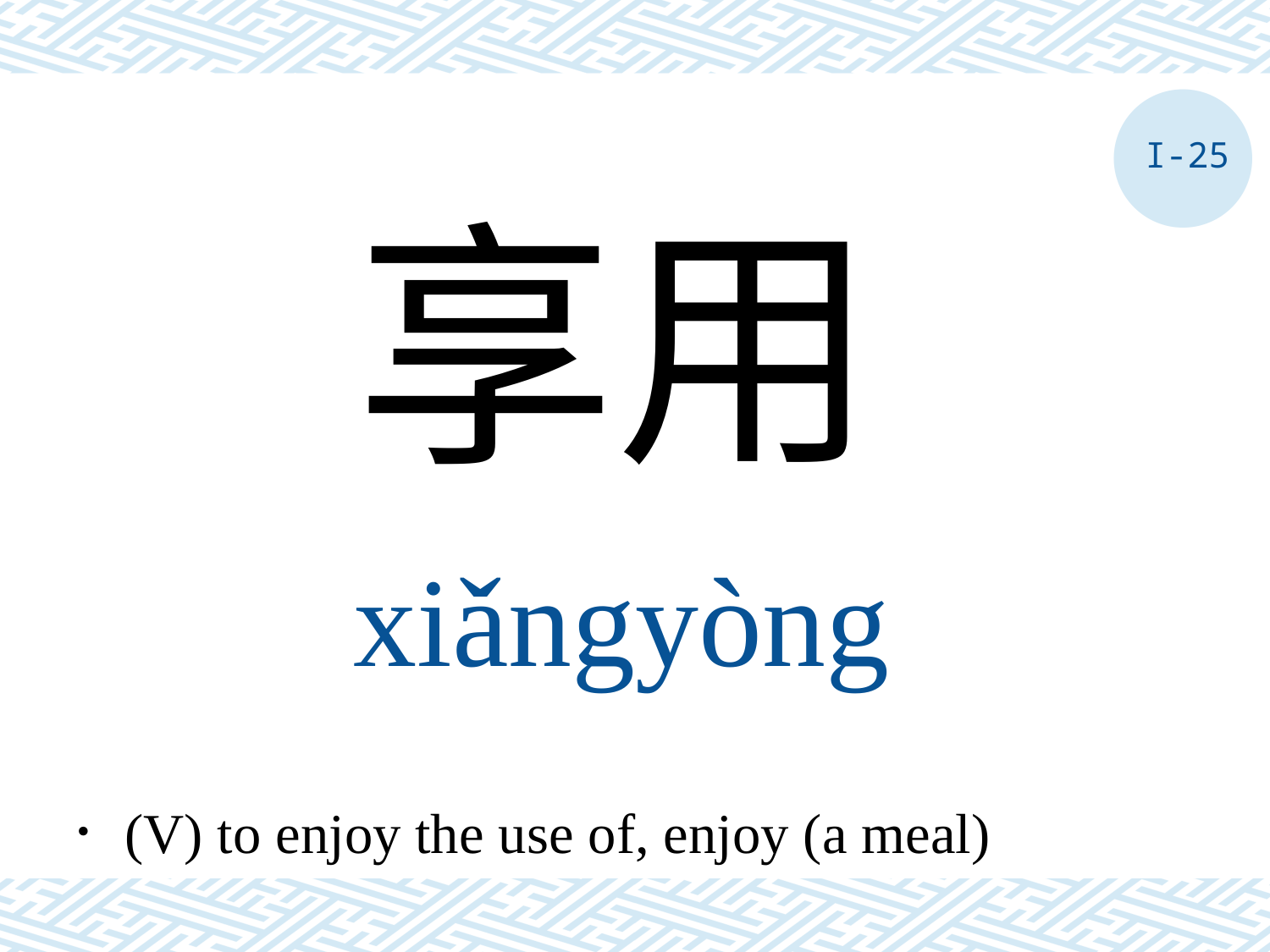

I-25

享用
xiǎngyòng
．(V) to enjoy the use of, enjoy (a meal)